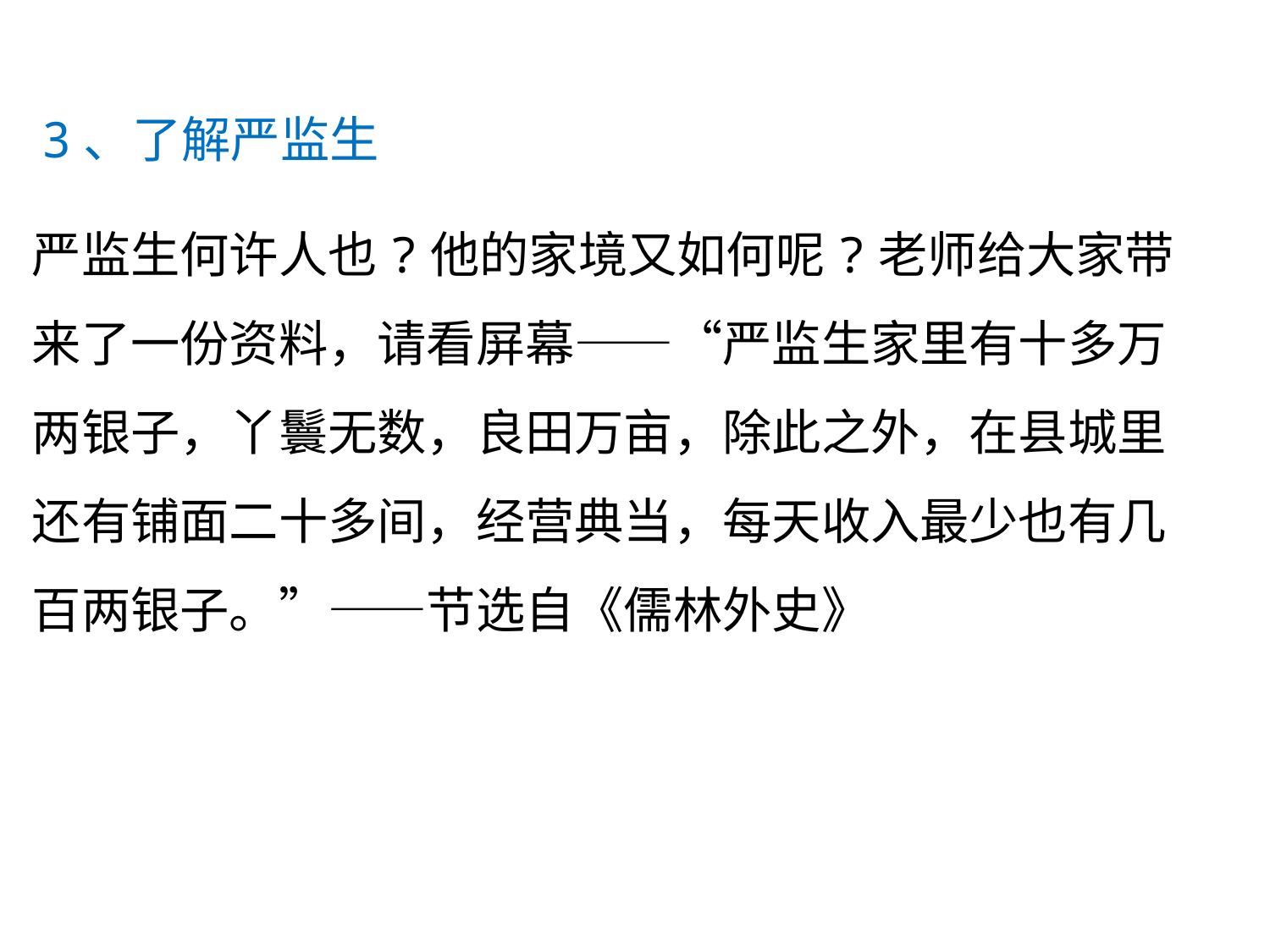

3、了解严监生
严监生何许人也?他的家境又如何呢?老师给大家带来了一份资料，请看屏幕——“严监生家里有十多万两银子，丫鬟无数，良田万亩，除此之外，在县城里还有铺面二十多间，经营典当，每天收入最少也有几百两银子。”——节选自《儒林外史》